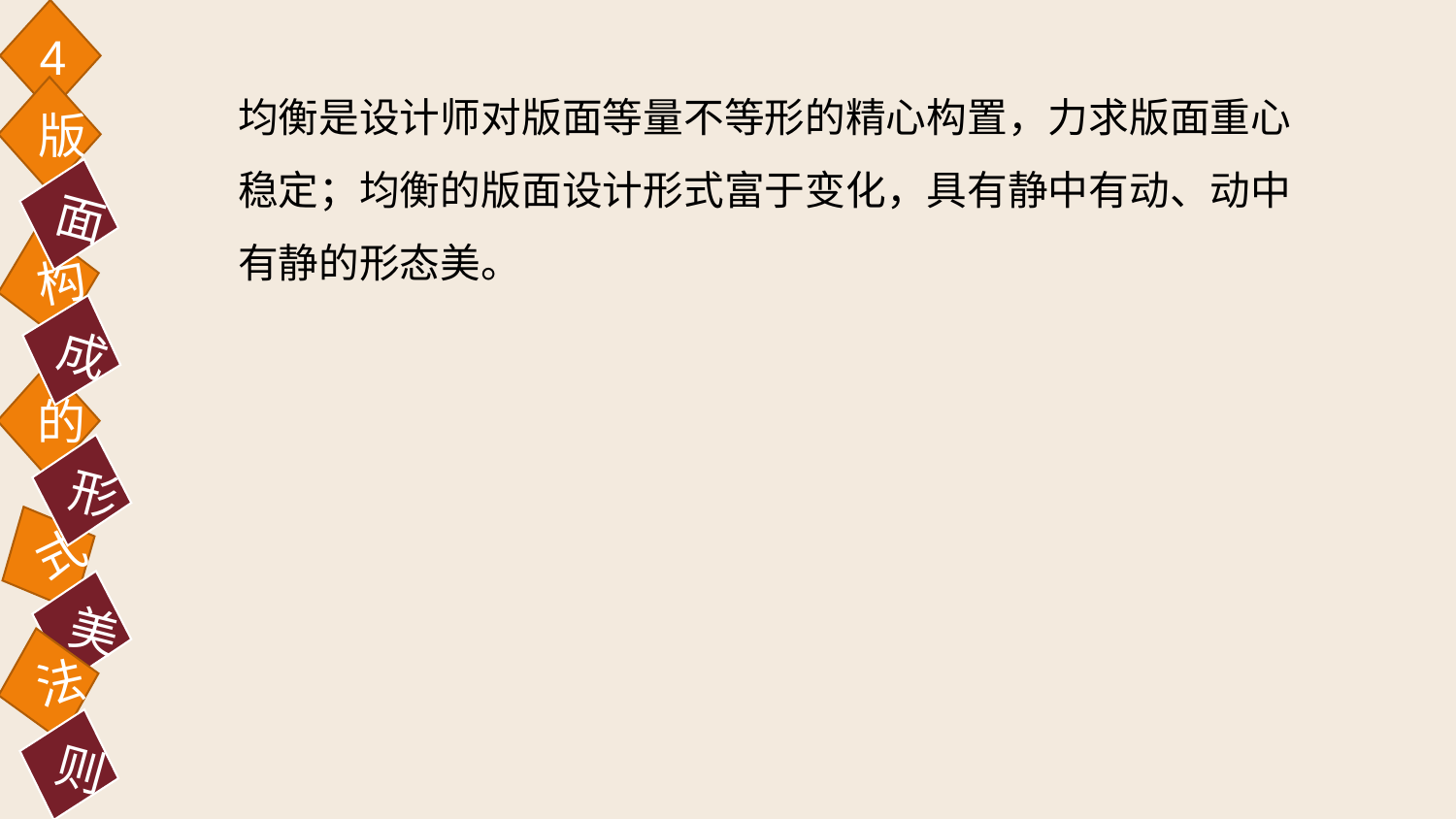

4

均衡是设计师对版面等量不等形的精心构置，力求版面重心稳定；均衡的版面设计形式富于变化，具有静中有动、动中有静的形态美。
版
面
构
成
的
形
式
美
法
则